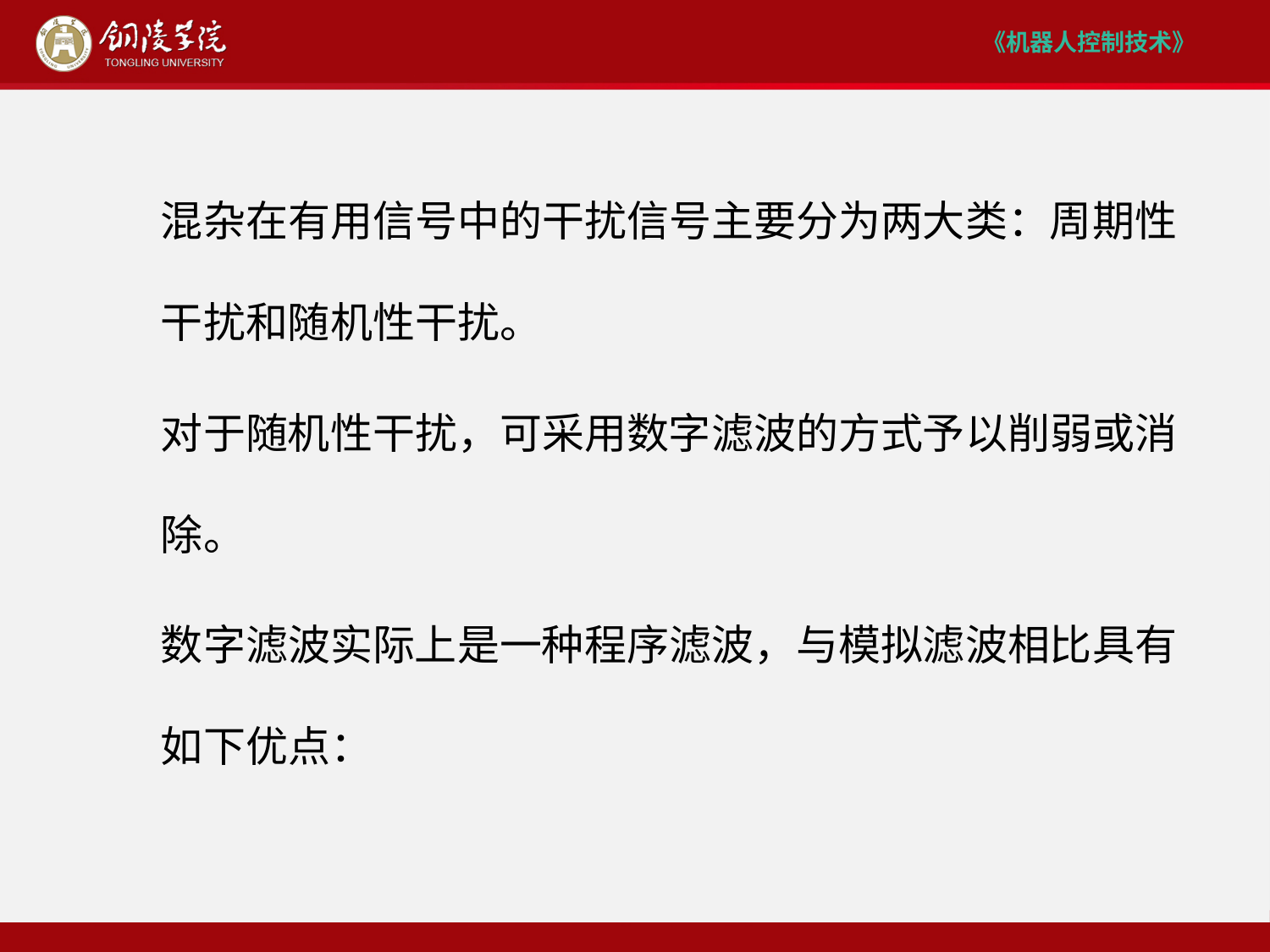

混杂在有用信号中的干扰信号主要分为两大类：周期性干扰和随机性干扰。
对于随机性干扰，可采用数字滤波的方式予以削弱或消除。
数字滤波实际上是一种程序滤波，与模拟滤波相比具有如下优点：